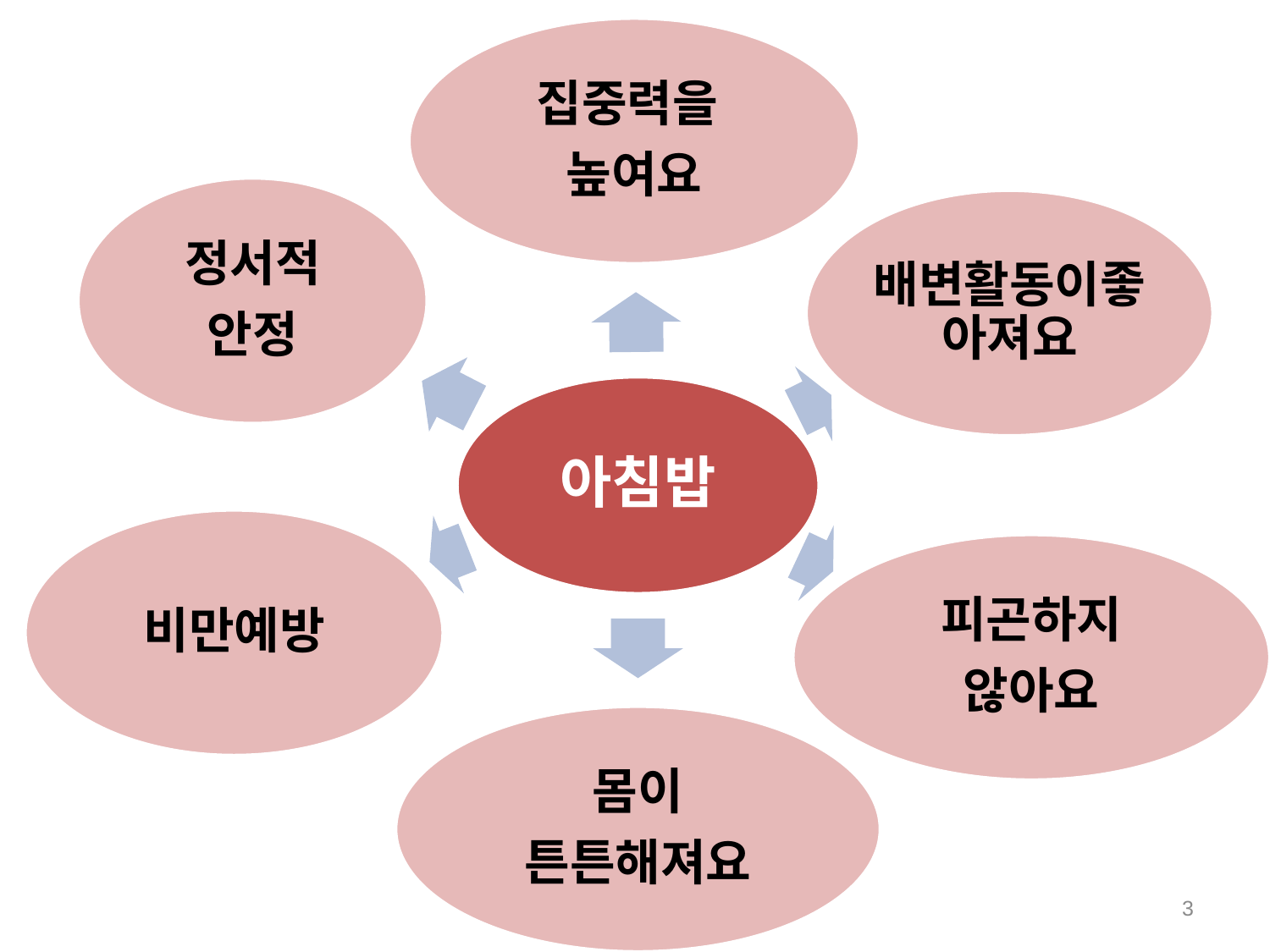

집중력을
높여요

정서적
안정
배변활동이좋아져요

아침밥

비만예방
피곤하지
않아요

몸이
튼튼해져요
3